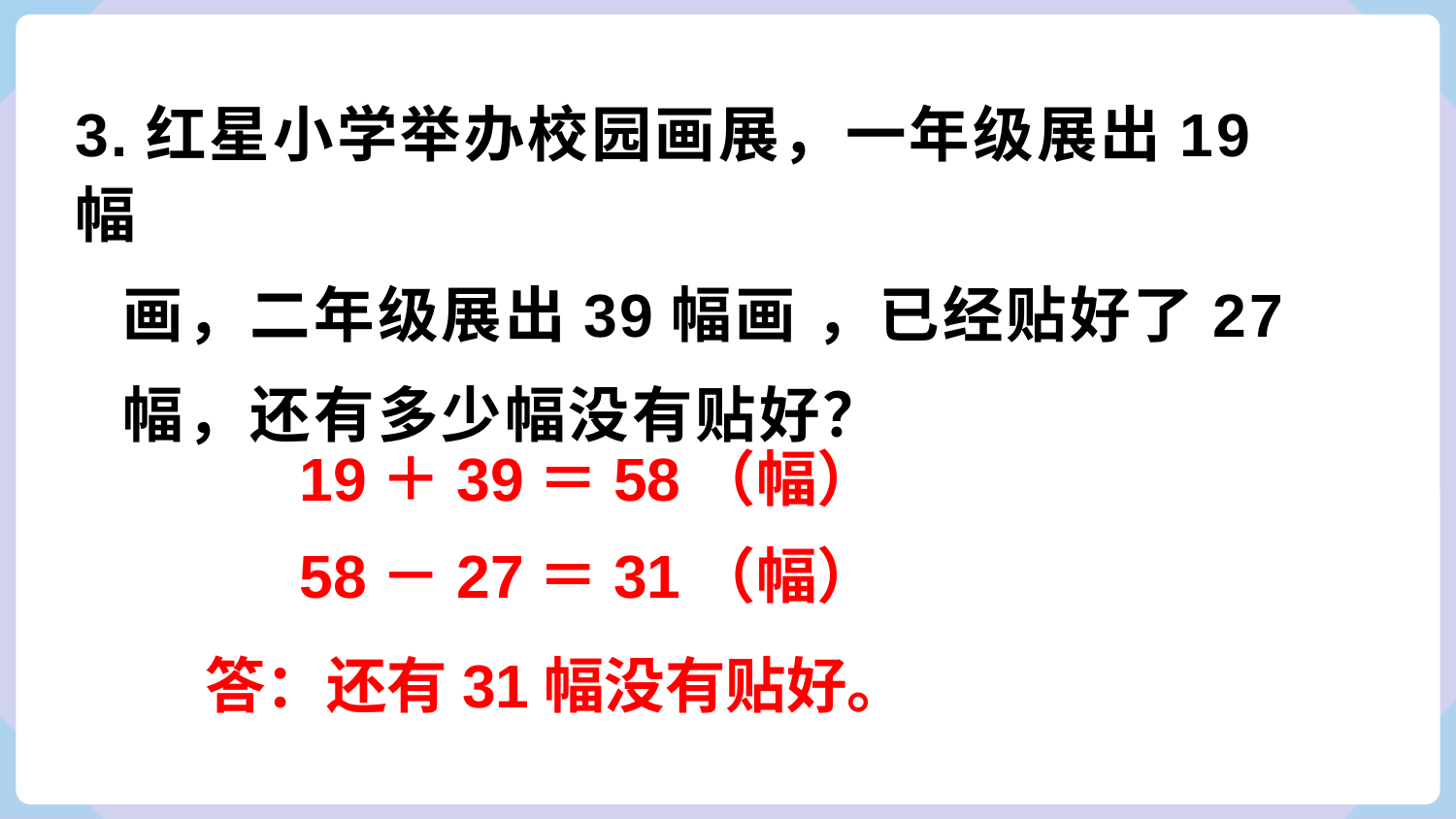

3.红星小学举办校园画展，一年级展出19幅
  画，二年级展出39幅画 ，已经贴好了27
  幅，还有多少幅没有贴好？

19＋39＝58（幅）
58－27＝31（幅）
答：还有31幅没有贴好。